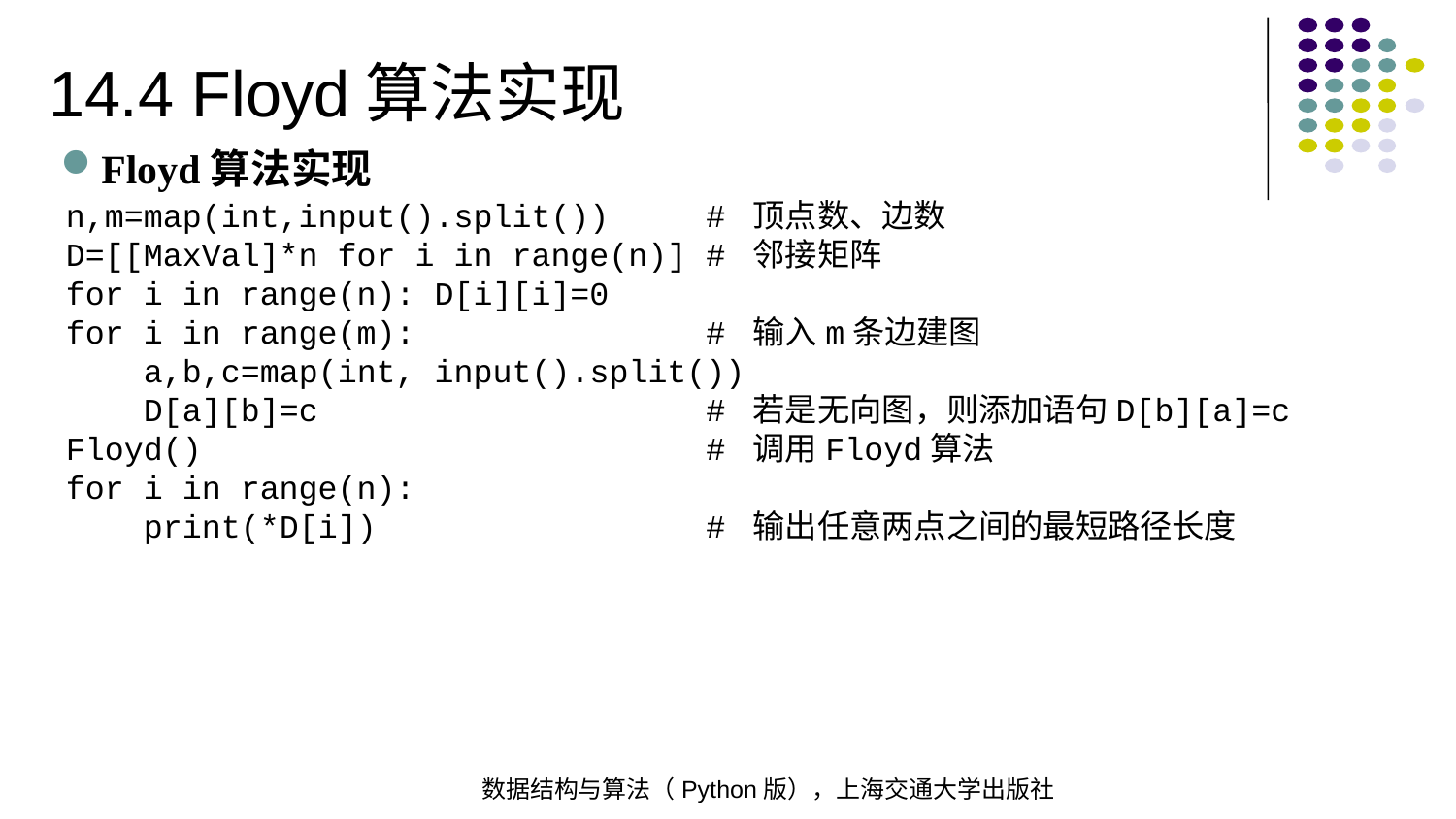

14.4 Floyd算法实现
Floyd算法实现
n,m=map(int,input().split())     # 顶点数、边数
D=[[MaxVal]*n for i in range(n)] # 邻接矩阵
for i in range(n): D[i][i]=0
for i in range(m):               # 输入m条边建图
    a,b,c=map(int, input().split())
    D[a][b]=c                    # 若是无向图，则添加语句D[b][a]=c
Floyd()                          # 调用Floyd算法
for i in range(n):
    print(*D[i])                 # 输出任意两点之间的最短路径长度